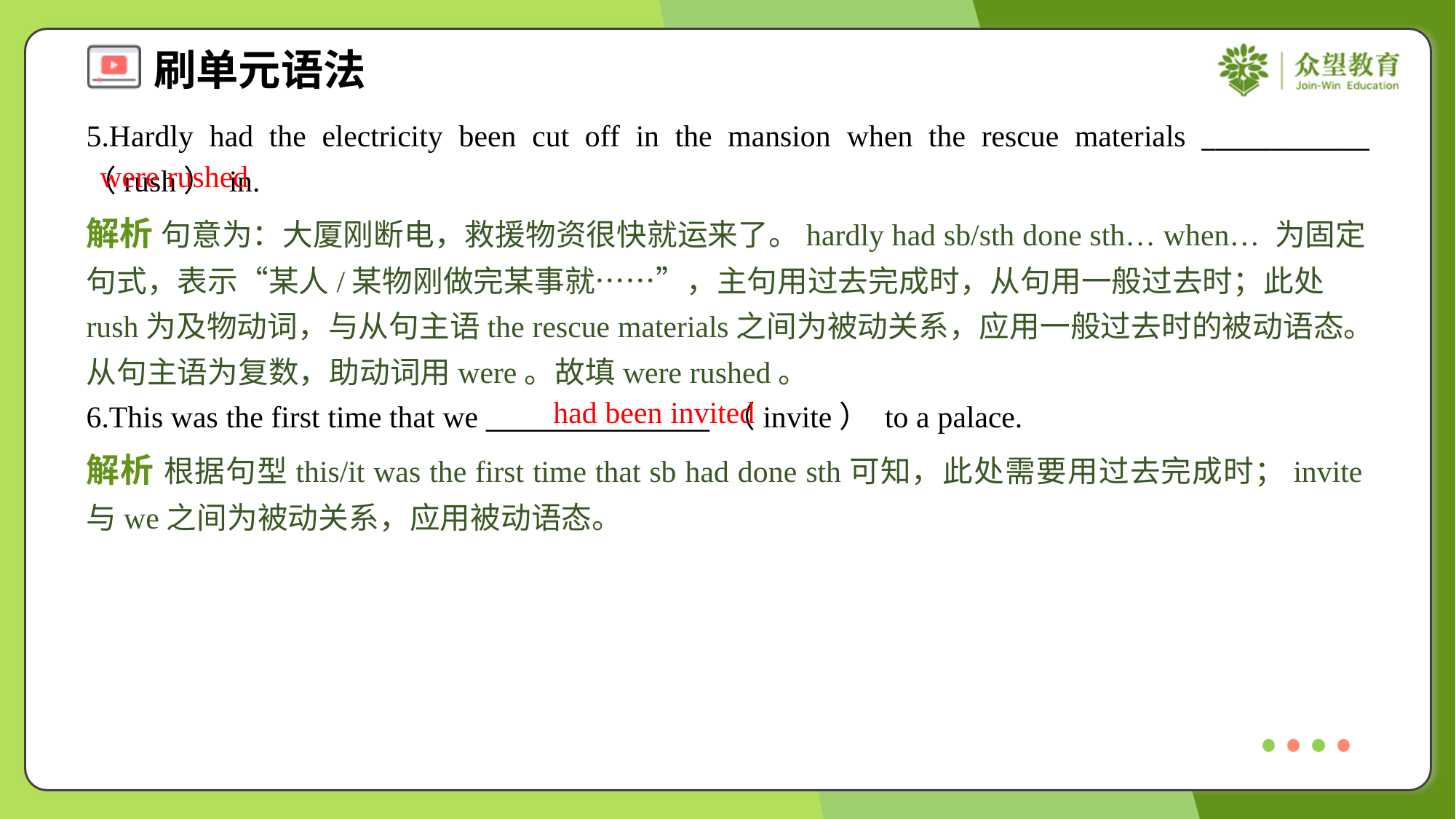

5.Hardly had the electricity been cut off in the mansion when the rescue materials ____________ （rush） in.
were rushed
解析 句意为：大厦刚断电，救援物资很快就运来了。hardly had sb/sth done sth… when… 为固定句式，表示“某人/某物刚做完某事就……”，主句用过去完成时，从句用一般过去时；此处rush为及物动词，与从句主语the rescue materials之间为被动关系，应用一般过去时的被动语态。从句主语为复数，助动词用were。故填were rushed。
had been invited
6.This was the first time that we ________________ （invite） to a palace.
解析 根据句型this/it was the first time that sb had done sth可知，此处需要用过去完成时；invite与we之间为被动关系，应用被动语态。